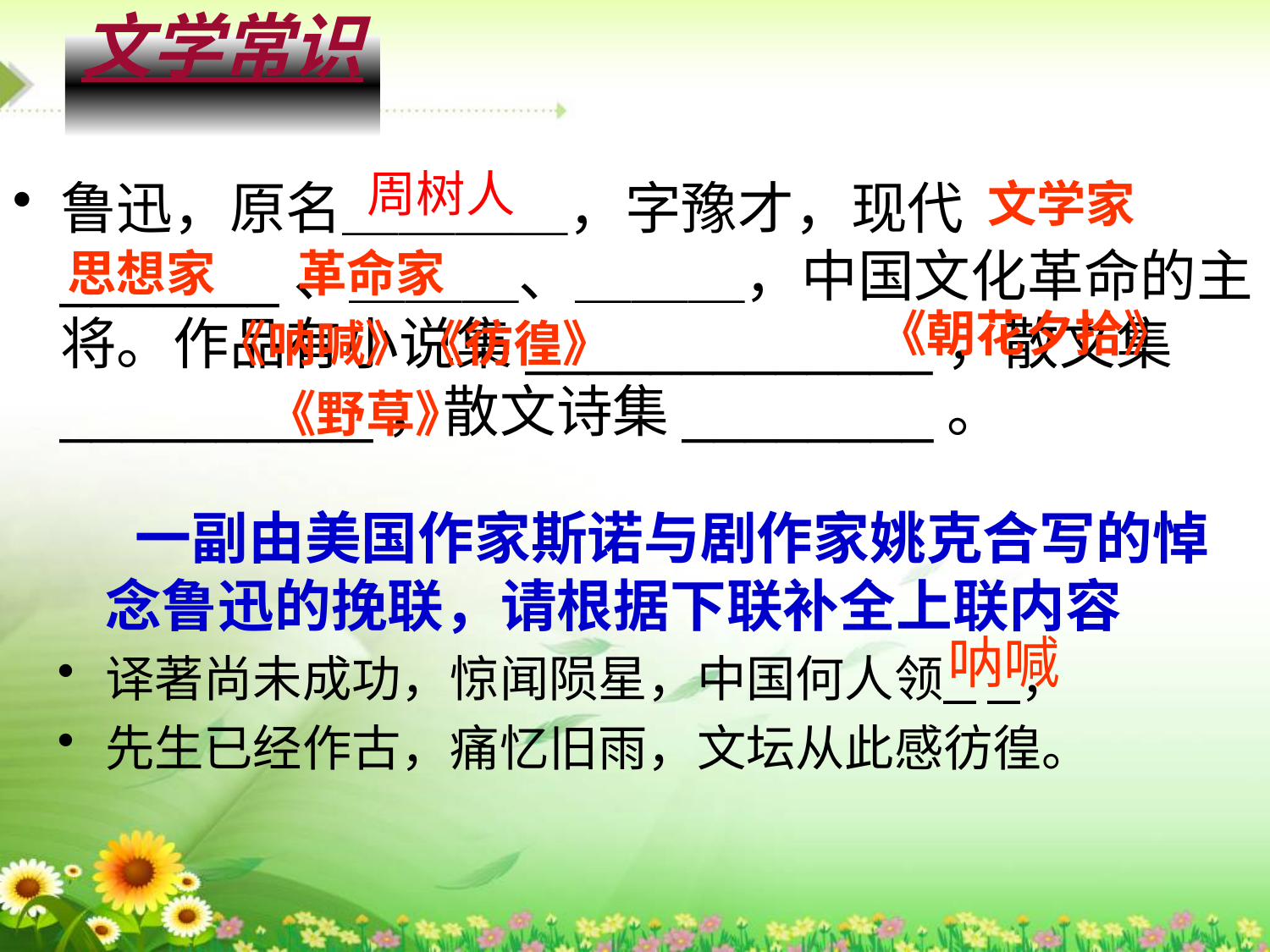

# 文学常识
周树人
鲁迅，原名＿＿＿＿，字豫才，现代_______、＿＿＿、＿＿＿，中国文化革命的主将。作品有小说集_____________，散文集__________，散文诗集________。

文学家
思想家
革命家
《朝花夕拾》
《呐喊》《彷徨》
《野草》
     一副由美国作家斯诺与剧作家姚克合写的悼念鲁迅的挽联，请根据下联补全上联内容
译著尚未成功，惊闻陨星，中国何人领       ，
先生已经作古，痛忆旧雨，文坛从此感彷徨。
呐喊